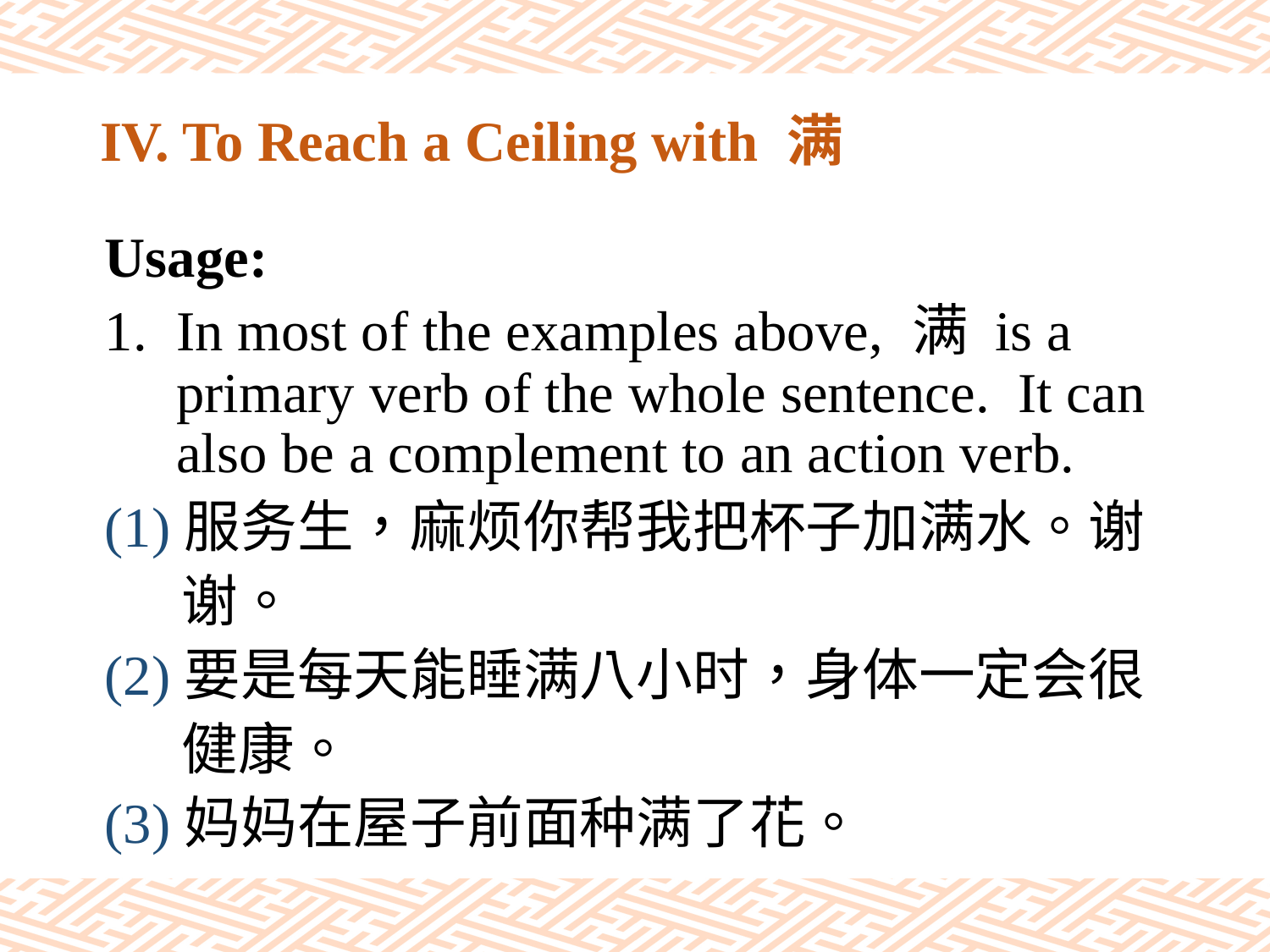

# IV. To Reach a Ceiling with 满
Usage:
In most of the examples above, 满 is a primary verb of the whole sentence.  It can also be a complement to an action verb.
(1)服务生，麻烦你帮我把杯子加满水。谢
     谢。
(2)要是每天能睡满八小时，身体一定会很
     健康。
(3)妈妈在屋子前面种满了花。